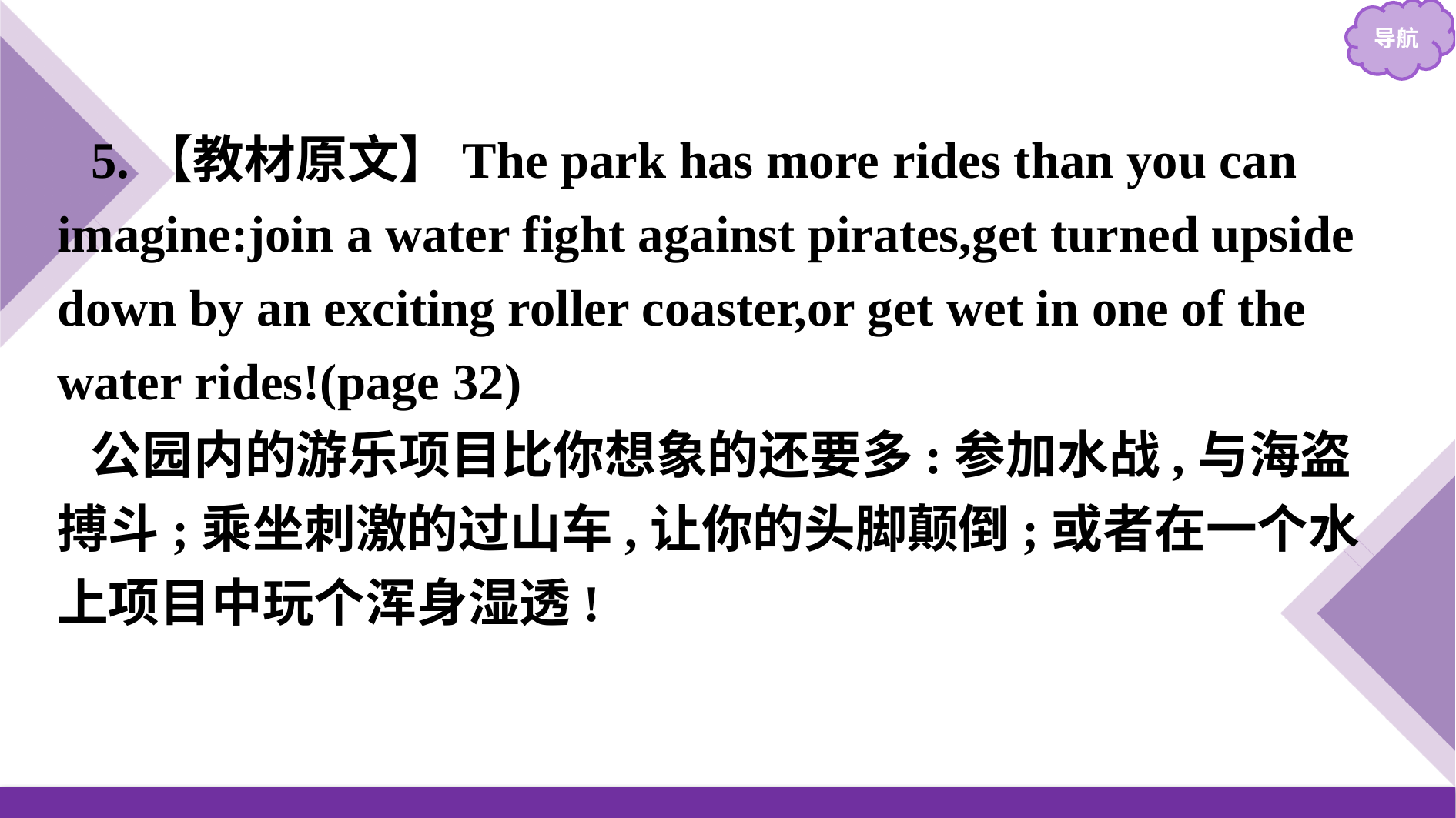

5.【教材原文】The park has more rides than you can imagine:join a water fight against pirates,get turned upside down by an exciting roller coaster,or get wet in one of the water rides!(page 32)
公园内的游乐项目比你想象的还要多:参加水战,与海盗搏斗;乘坐刺激的过山车,让你的头脚颠倒;或者在一个水上项目中玩个浑身湿透!